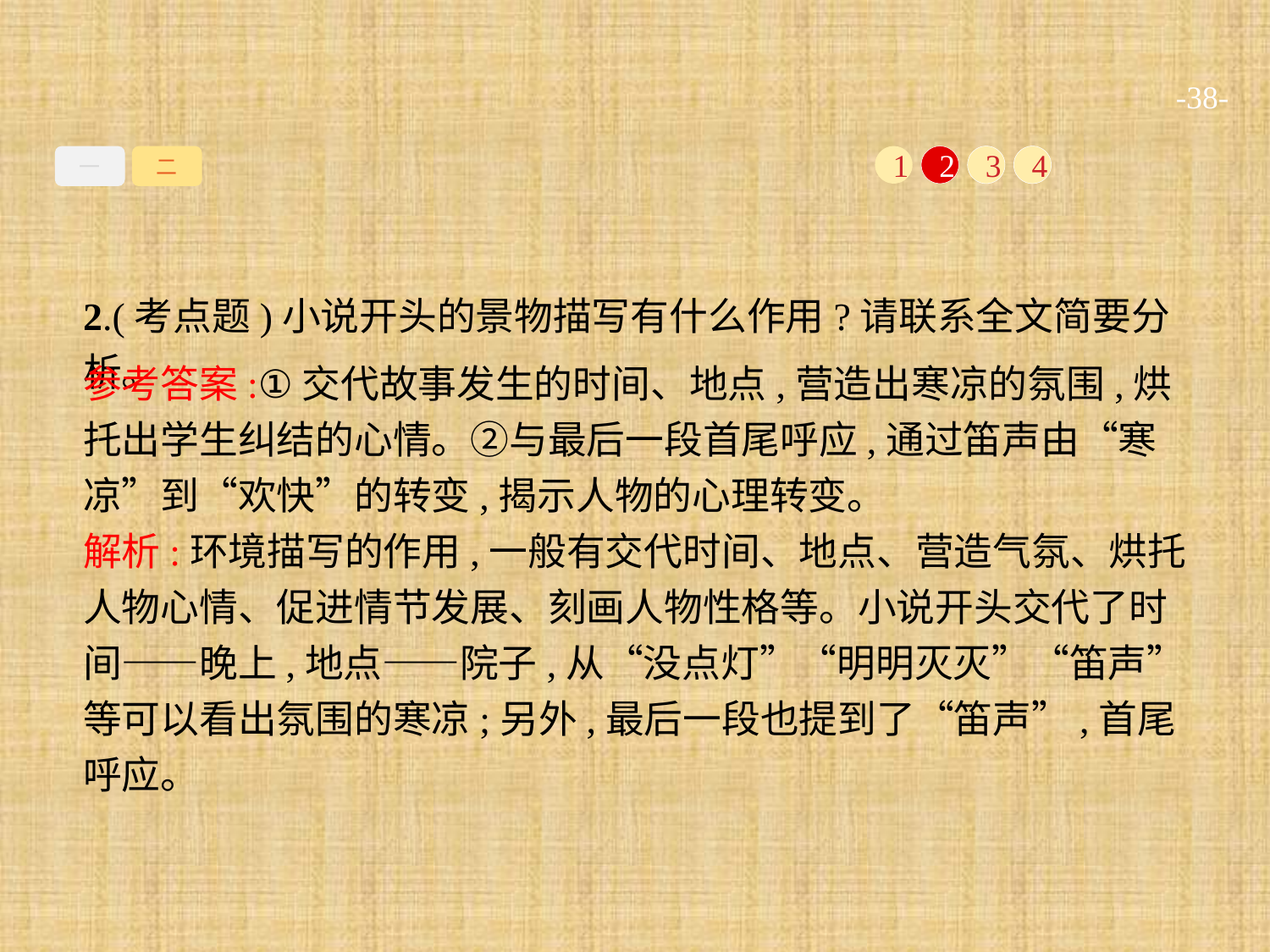

-38-
一
二
1
2
3
4
2.(考点题)小说开头的景物描写有什么作用?请联系全文简要分析。
参考答案:①交代故事发生的时间、地点,营造出寒凉的氛围,烘托出学生纠结的心情。②与最后一段首尾呼应,通过笛声由“寒凉”到“欢快”的转变,揭示人物的心理转变。
解析:环境描写的作用,一般有交代时间、地点、营造气氛、烘托人物心情、促进情节发展、刻画人物性格等。小说开头交代了时间——晚上,地点——院子,从“没点灯”“明明灭灭”“笛声”等可以看出氛围的寒凉;另外,最后一段也提到了“笛声”,首尾呼应。